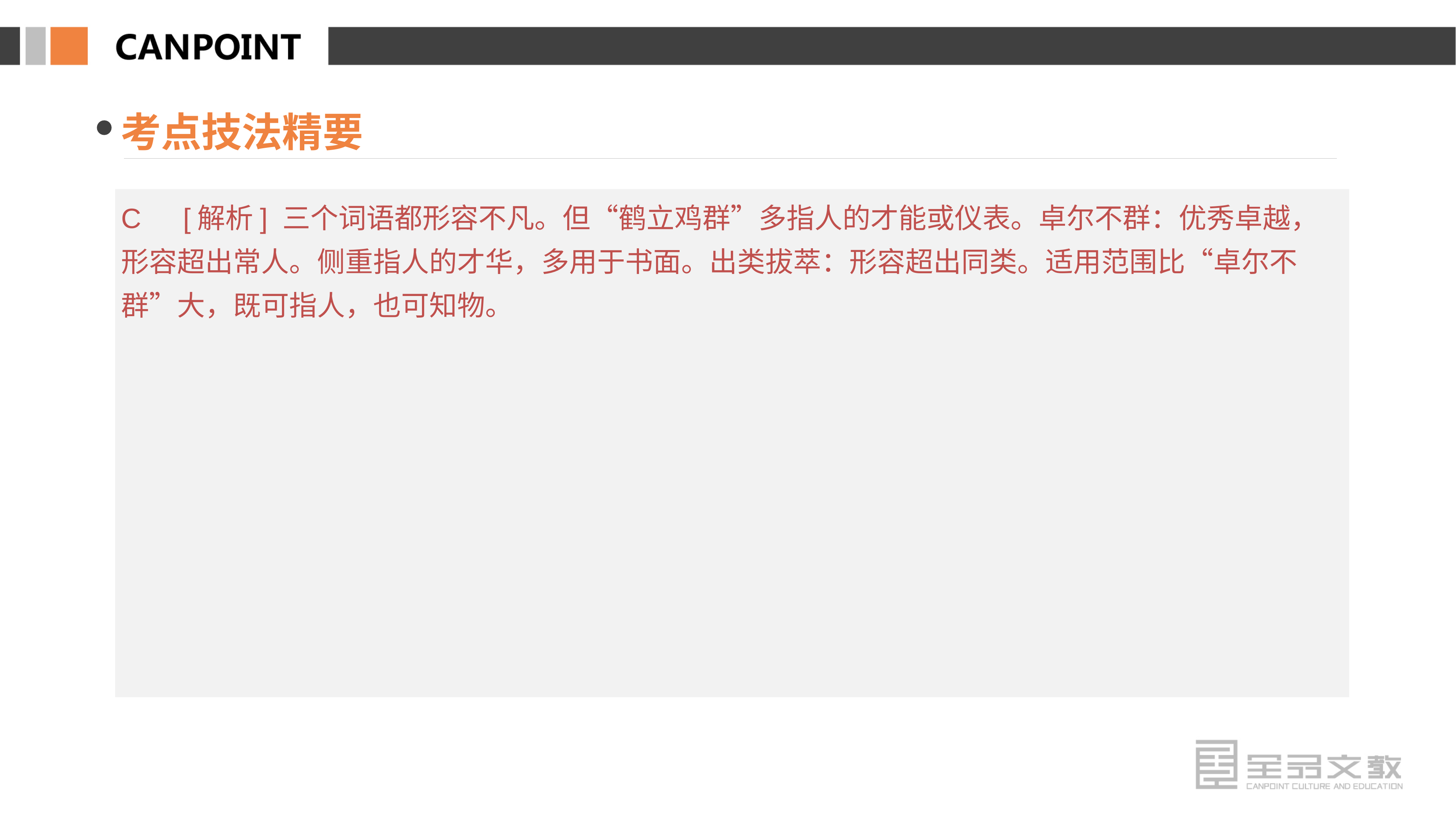

考点技法精要

C　[解析] 三个词语都形容不凡。但“鹤立鸡群”多指人的才能或仪表。卓尔不群：优秀卓越，形容超出常人。侧重指人的才华，多用于书面。出类拔萃：形容超出同类。适用范围比“卓尔不群”大，既可指人，也可知物。